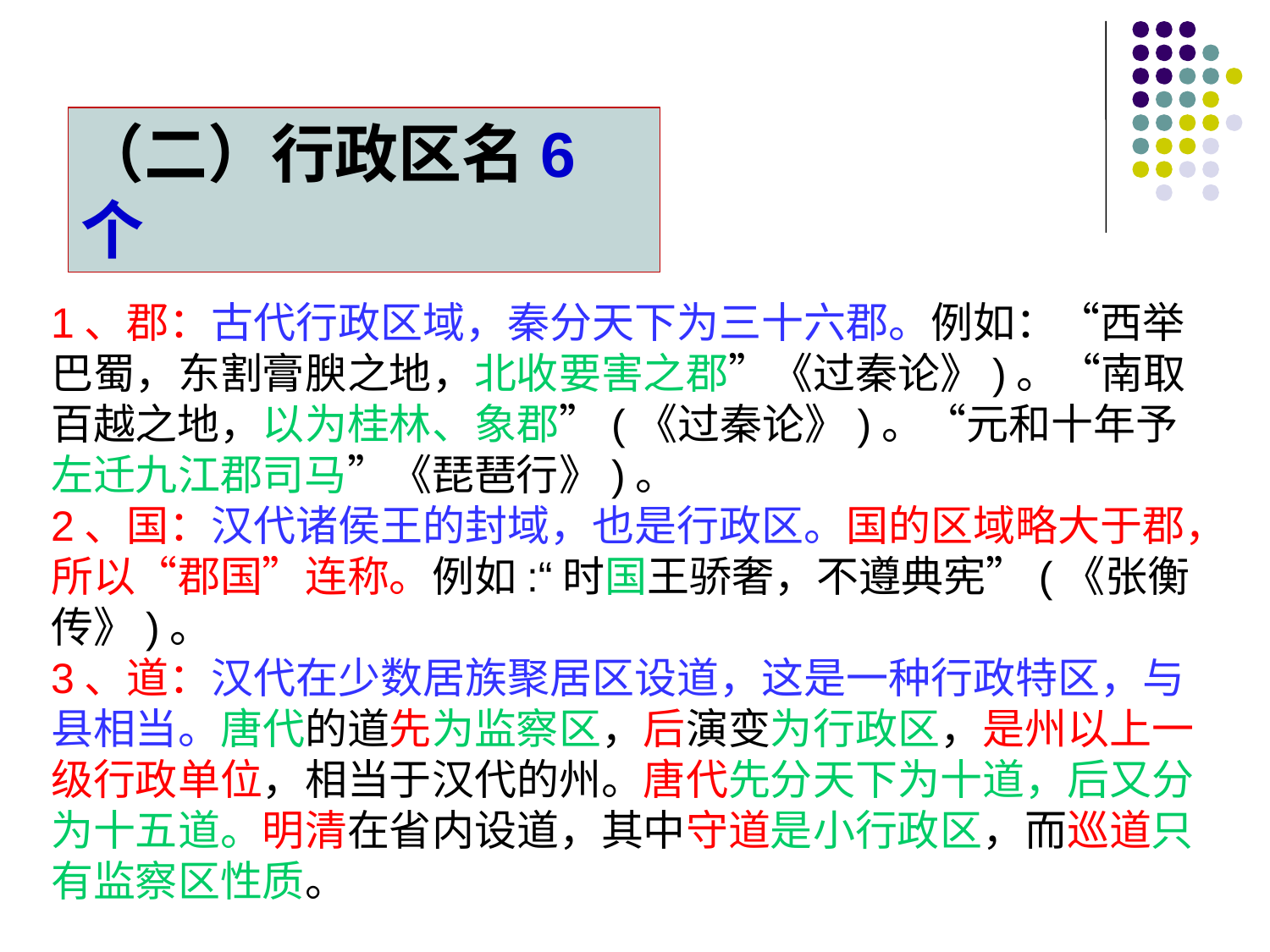

（二）行政区名6个
1、郡：古代行政区域，秦分天下为三十六郡。例如：“西举巴蜀，东割膏腴之地，北收要害之郡”《过秦论》)。“南取百越之地，以为桂林、象郡”(《过秦论》)。“元和十年予左迁九江郡司马”《琵琶行》)。
2、国：汉代诸侯王的封域，也是行政区。国的区域略大于郡，所以“郡国”连称。例如:“时国王骄奢，不遵典宪”(《张衡传》)。
3、道：汉代在少数居族聚居区设道，这是一种行政特区，与县相当。唐代的道先为监察区，后演变为行政区，是州以上一级行政单位，相当于汉代的州。唐代先分天下为十道，后又分为十五道。明清在省内设道，其中守道是小行政区，而巡道只有监察区性质。